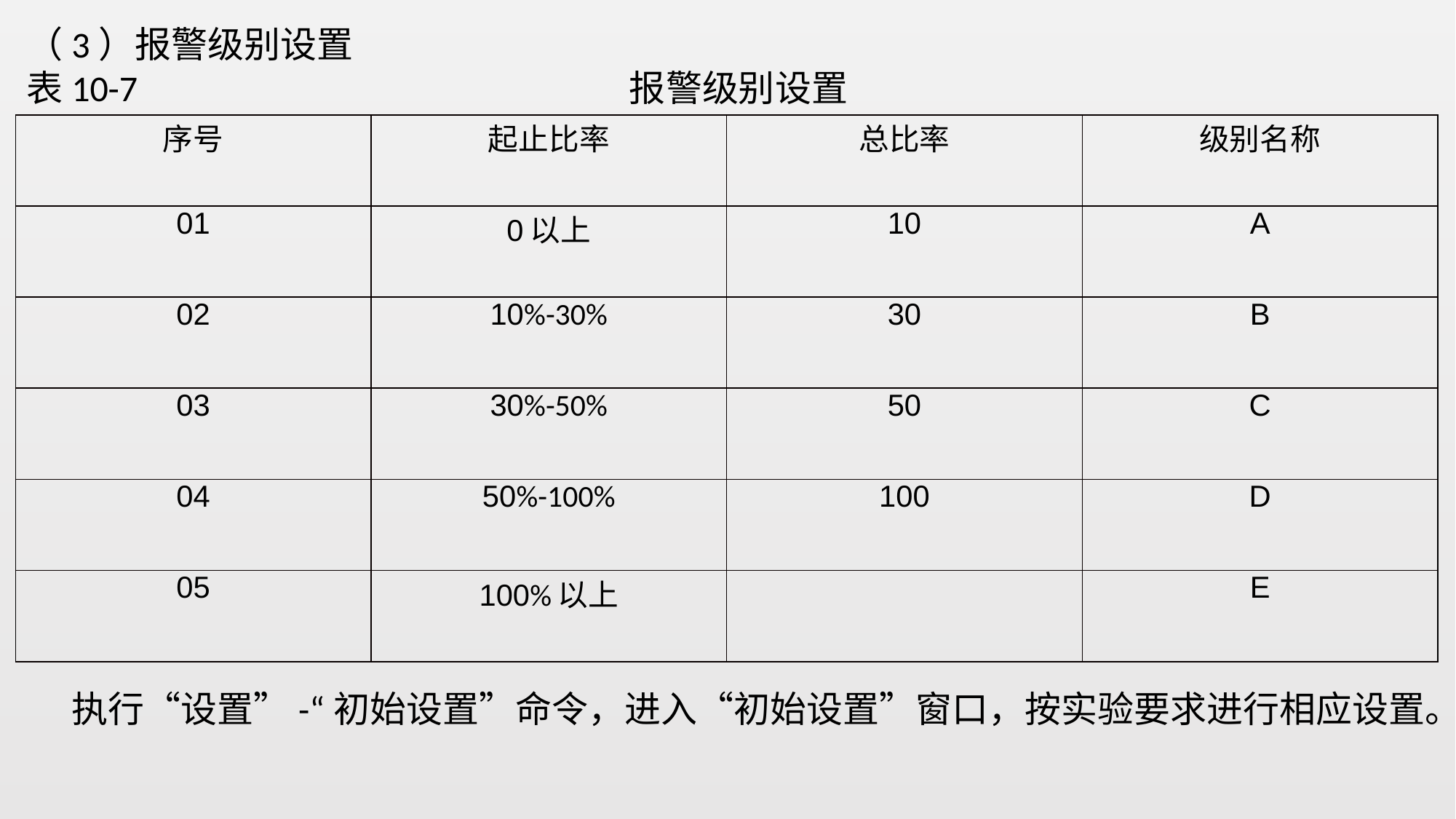

（3）报警级别设置
表10-7                                                           报警级别设置
| 序号 | 起止比率 | 总比率 | 级别名称 |
| --- | --- | --- | --- |
| 01 | 0以上 | 10 | A |
| 02 | 10%-30% | 30 | B |
| 03 | 30%-50% | 50 | C |
| 04 | 50%-100% | 100 | D |
| 05 | 100%以上 |  | E |
    执行“设置”-“初始设置”命令，进入“初始设置”窗口，按实验要求进行相应设置。